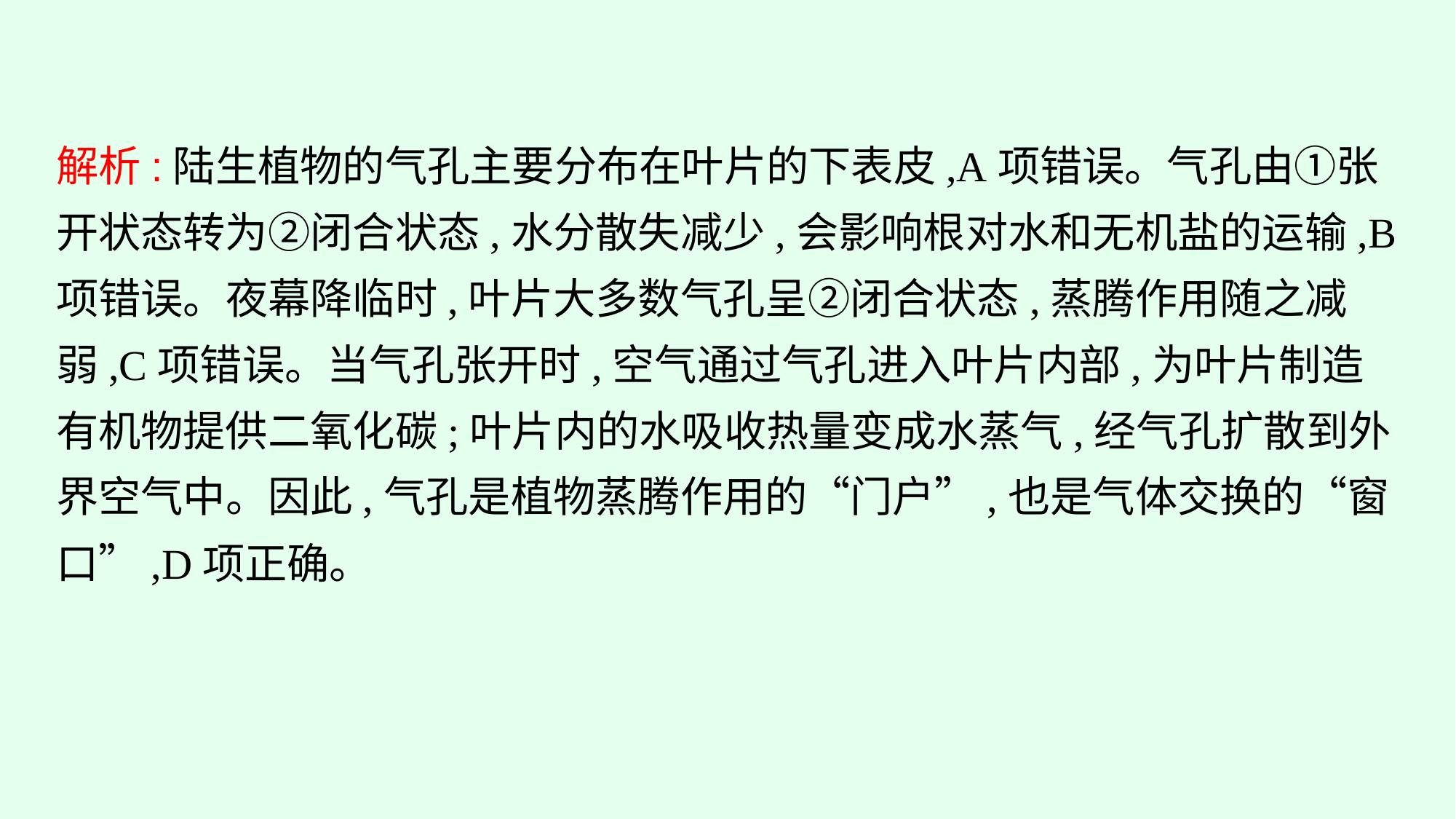

解析:陆生植物的气孔主要分布在叶片的下表皮,A项错误。气孔由①张开状态转为②闭合状态,水分散失减少,会影响根对水和无机盐的运输,B项错误。夜幕降临时,叶片大多数气孔呈②闭合状态,蒸腾作用随之减弱,C项错误。当气孔张开时,空气通过气孔进入叶片内部,为叶片制造有机物提供二氧化碳;叶片内的水吸收热量变成水蒸气,经气孔扩散到外界空气中。因此,气孔是植物蒸腾作用的“门户”,也是气体交换的“窗口”,D项正确。